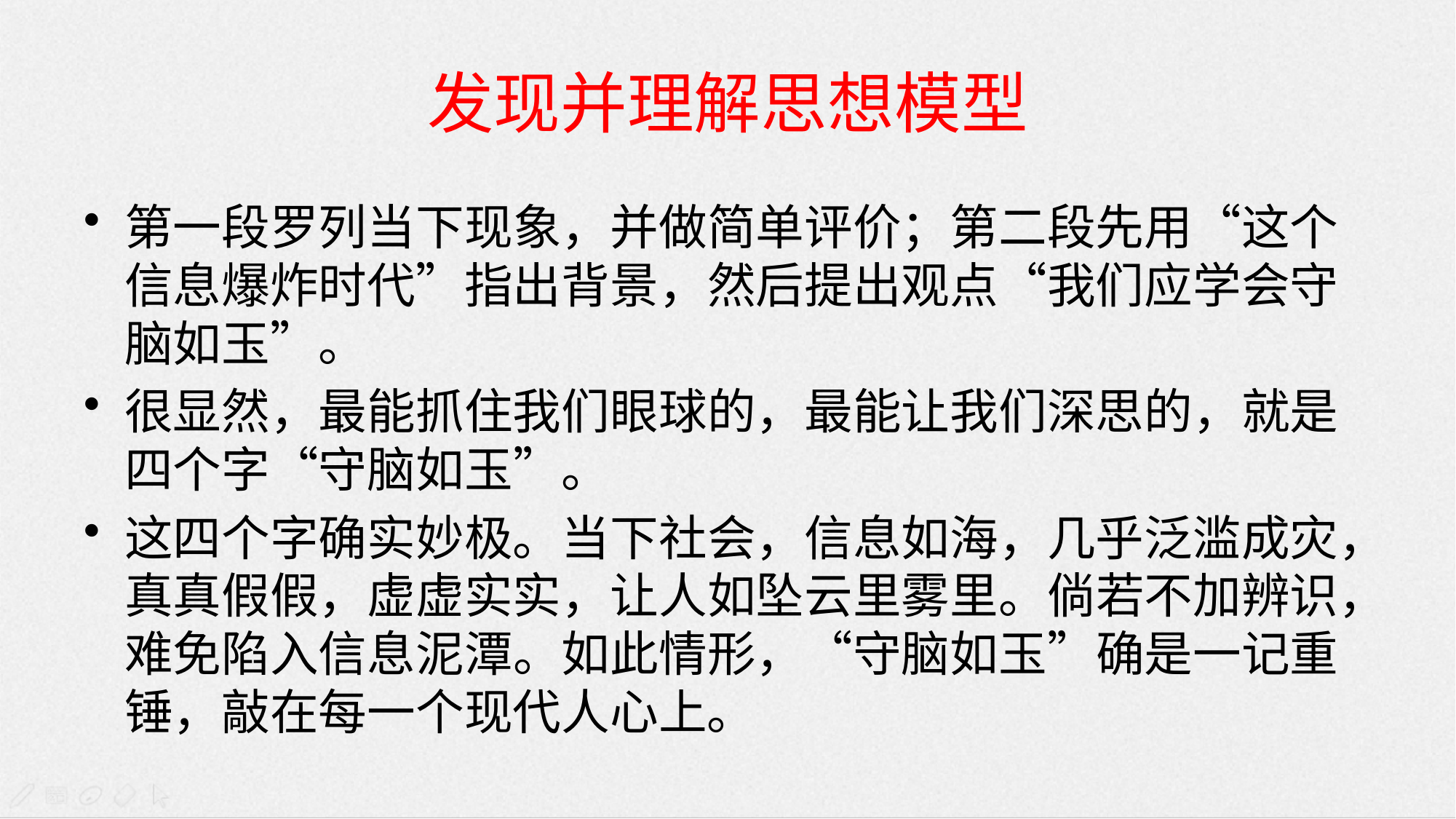

# 发现并理解思想模型
第一段罗列当下现象，并做简单评价；第二段先用“这个信息爆炸时代”指出背景，然后提出观点“我们应学会守脑如玉”。
很显然，最能抓住我们眼球的，最能让我们深思的，就是四个字“守脑如玉”。
这四个字确实妙极。当下社会，信息如海，几乎泛滥成灾，真真假假，虚虚实实，让人如坠云里雾里。倘若不加辨识，难免陷入信息泥潭。如此情形，“守脑如玉”确是一记重锤，敲在每一个现代人心上。